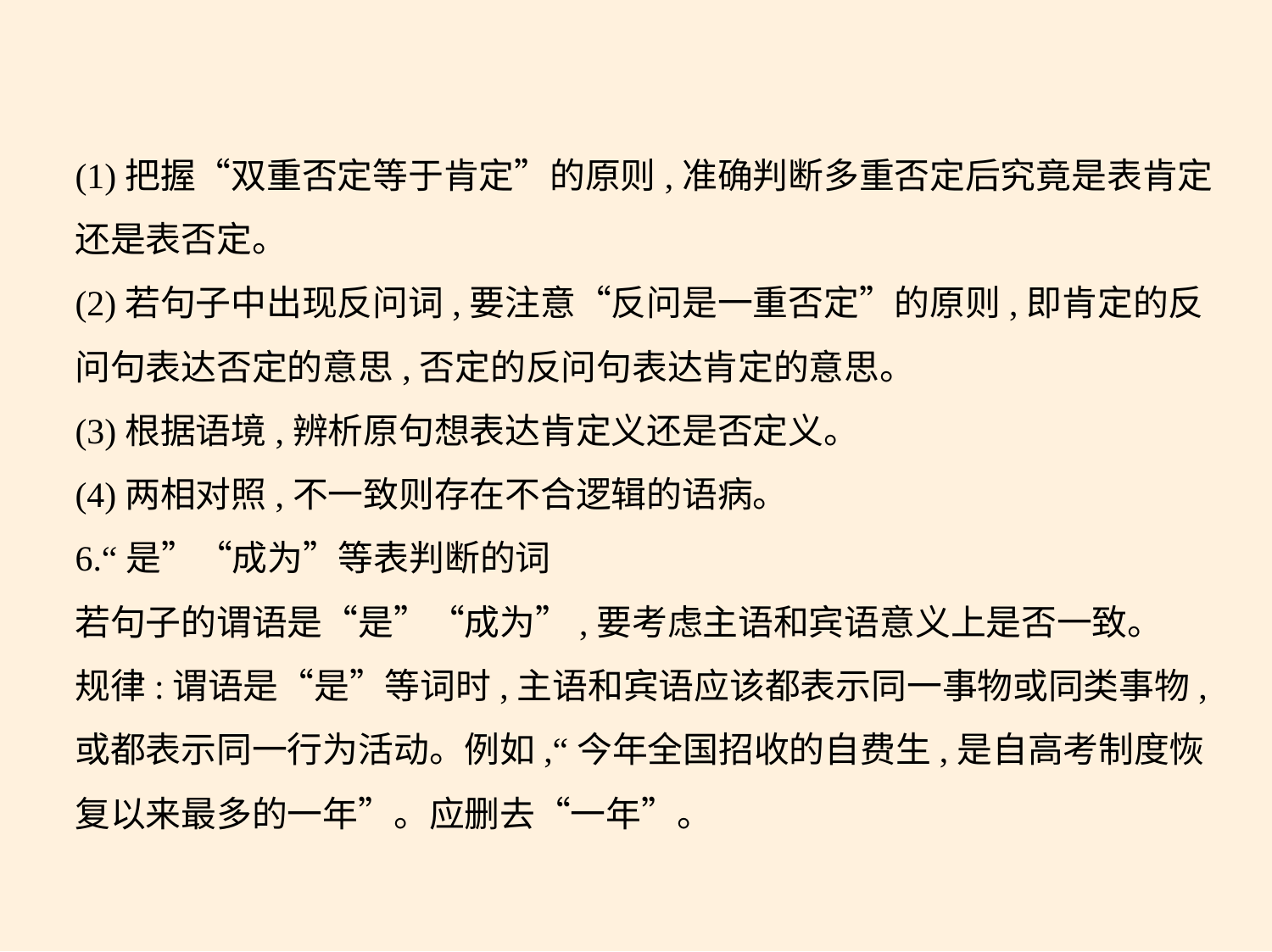

(1)把握“双重否定等于肯定”的原则,准确判断多重否定后究竟是表肯定
还是表否定。
(2)若句子中出现反问词,要注意“反问是一重否定”的原则,即肯定的反
问句表达否定的意思,否定的反问句表达肯定的意思。
(3)根据语境,辨析原句想表达肯定义还是否定义。
(4)两相对照,不一致则存在不合逻辑的语病。
6.“是”“成为”等表判断的词
若句子的谓语是“是”“成为”,要考虑主语和宾语意义上是否一致。
规律:谓语是“是”等词时,主语和宾语应该都表示同一事物或同类事物,
或都表示同一行为活动。例如,“今年全国招收的自费生,是自高考制度恢
复以来最多的一年”。应删去“一年”。